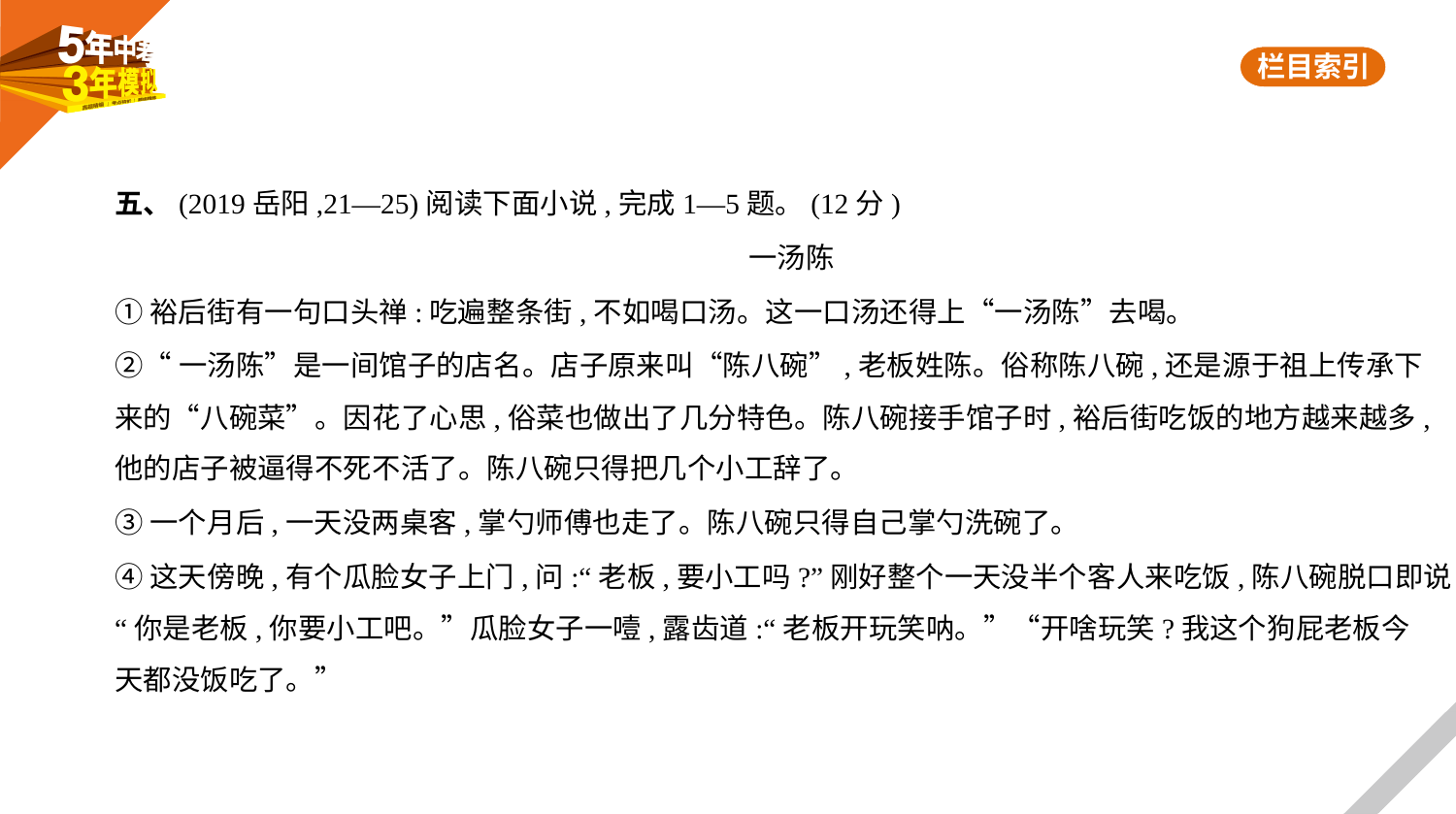

五、(2019岳阳,21—25)阅读下面小说,完成1—5题。(12分)
一汤陈
①裕后街有一句口头禅:吃遍整条街,不如喝口汤。这一口汤还得上“一汤陈”去喝。
②“一汤陈”是一间馆子的店名。店子原来叫“陈八碗”,老板姓陈。俗称陈八碗,还是源于祖上传承下
来的“八碗菜”。因花了心思,俗菜也做出了几分特色。陈八碗接手馆子时,裕后街吃饭的地方越来越多,
他的店子被逼得不死不活了。陈八碗只得把几个小工辞了。
③一个月后,一天没两桌客,掌勺师傅也走了。陈八碗只得自己掌勺洗碗了。
④这天傍晚,有个瓜脸女子上门,问:“老板,要小工吗?”刚好整个一天没半个客人来吃饭,陈八碗脱口即说:
“你是老板,你要小工吧。”瓜脸女子一噎,露齿道:“老板开玩笑呐。”“开啥玩笑?我这个狗屁老板今
天都没饭吃了。”